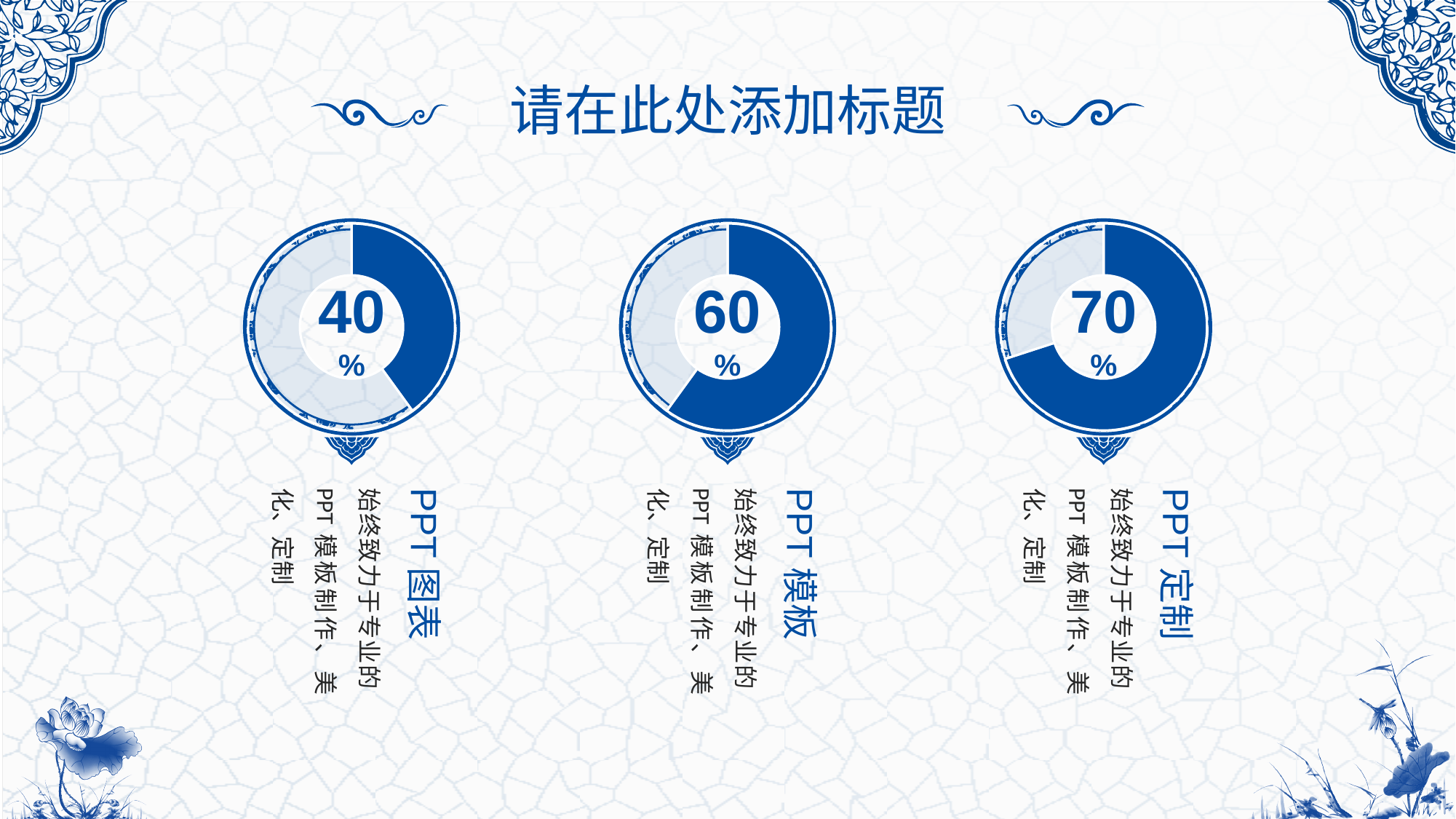

请在此处添加标题

### Chart

| Category | 销售额 |
|---|---|
| 数据 | 0.4 |
| 辅助 | 0.6 |

### Chart

| Category | 销售额 |
|---|---|
| 数据 | 0.6 |
| 辅助 | 0.4 |

### Chart

| Category | 销售额 |
|---|---|
| 数据 | 0.7 |
| 辅助 | 0.30000000000000004 |
40%
60%
70%

始终致力于专业的PPT模板制作、美化、定制
PPT图表
始终致力于专业的PPT模板制作、美化、定制
PPT模板
始终致力于专业的PPT模板制作、美化、定制
PPT定制